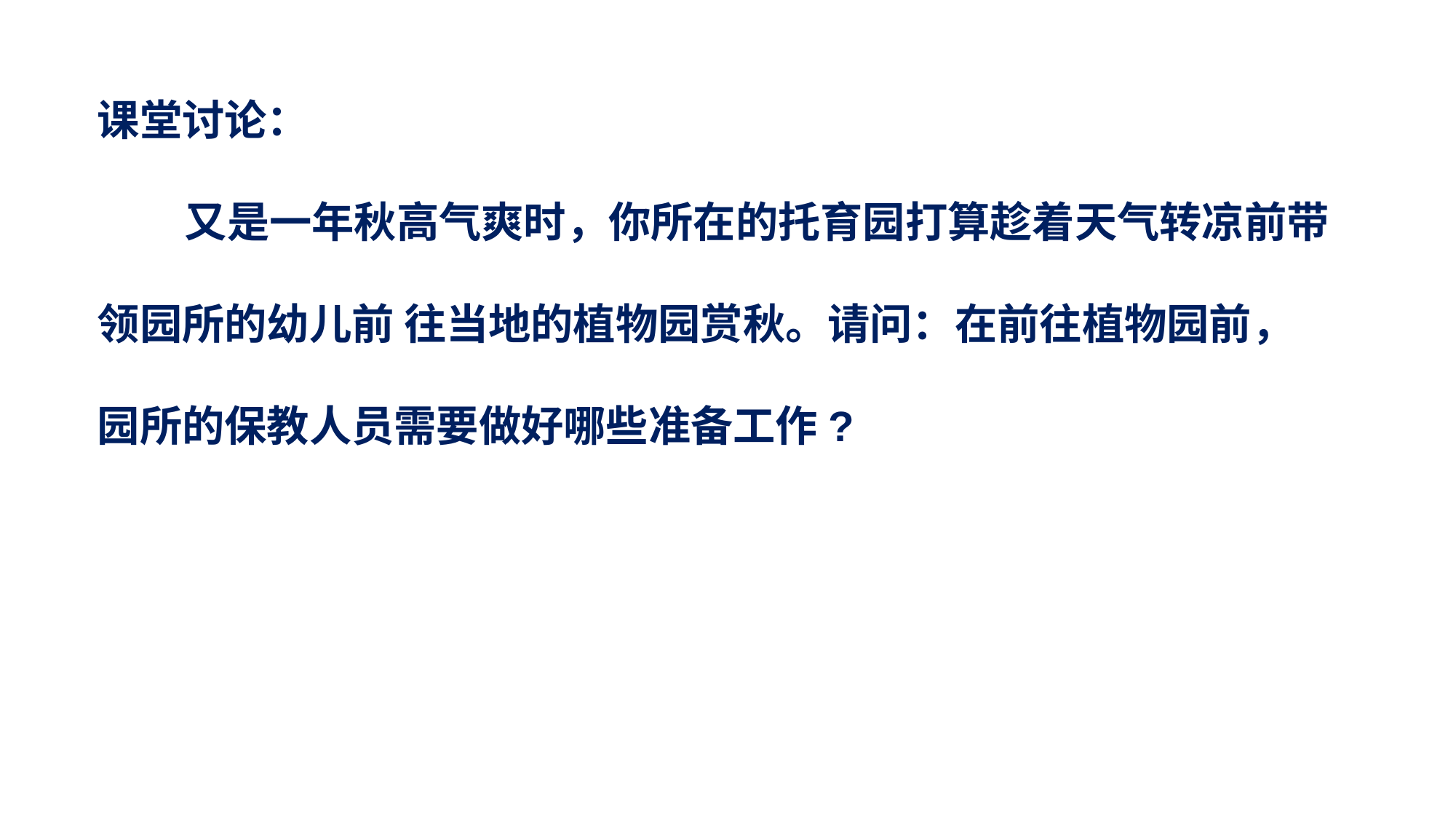

课堂讨论：        又是一年秋高气爽时，你所在的托育园打算趁着天气转凉前带领园所的幼儿前 往当地的植物园赏秋。请问：在前往植物园前，园所的保教人员需要做好哪些准备工作?